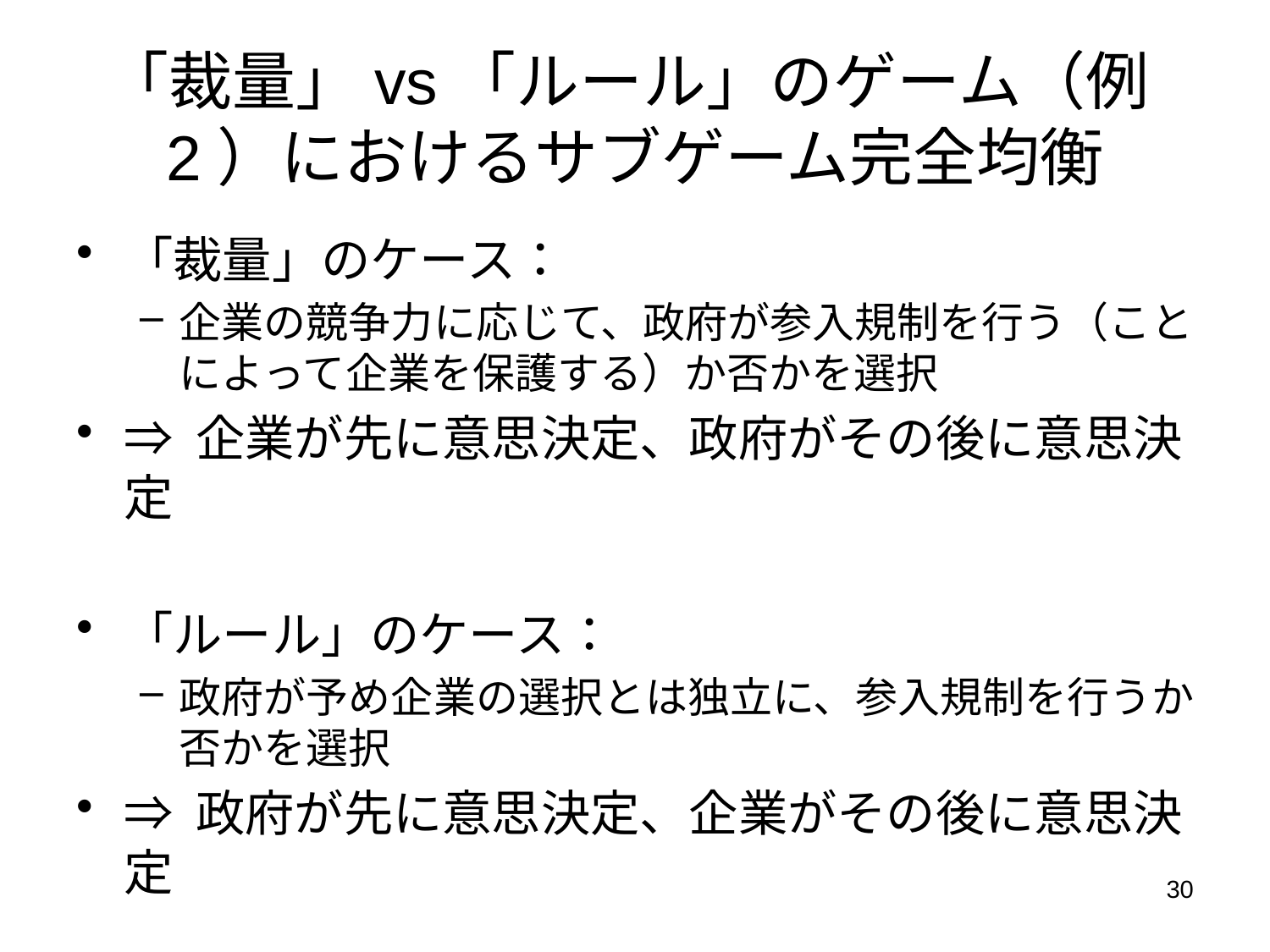

「裁量」vs「ルール」のゲーム（例2）におけるサブゲーム完全均衡
「裁量」のケース：
企業の競争力に応じて、政府が参入規制を行う（ことによって企業を保護する）か否かを選択
⇒ 企業が先に意思決定、政府がその後に意思決定

「ルール」のケース：
政府が予め企業の選択とは独立に、参入規制を行うか否かを選択
⇒ 政府が先に意思決定、企業がその後に意思決定
30